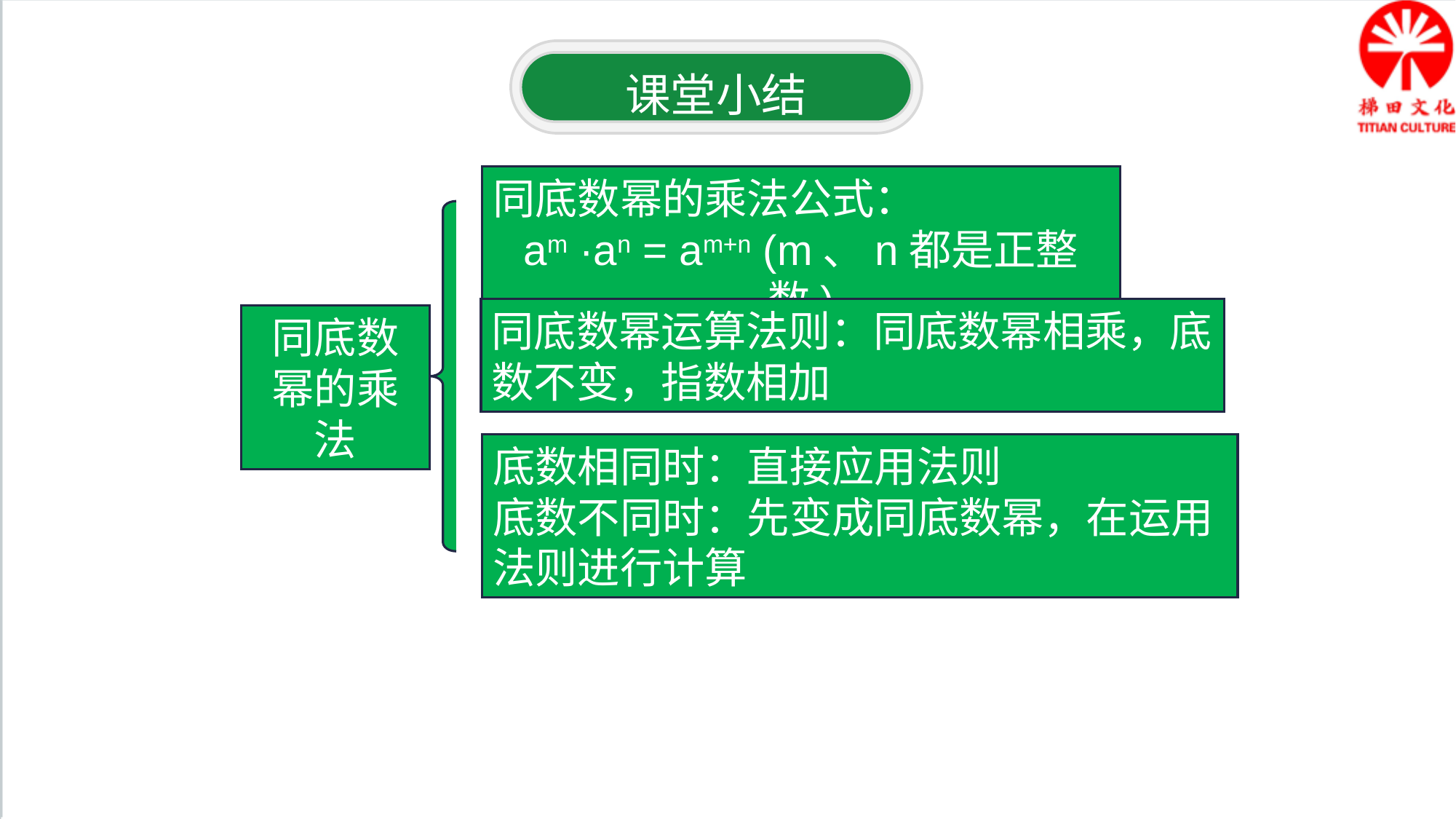

课堂小结
同底数幂的乘法公式：
am ·an = am+n (m、n都是正整数)

同底数幂运算法则：同底数幂相乘，底数不变，指数相加
同底数幂的乘法
底数相同时：直接应用法则
底数不同时：先变成同底数幂，在运用法则进行计算